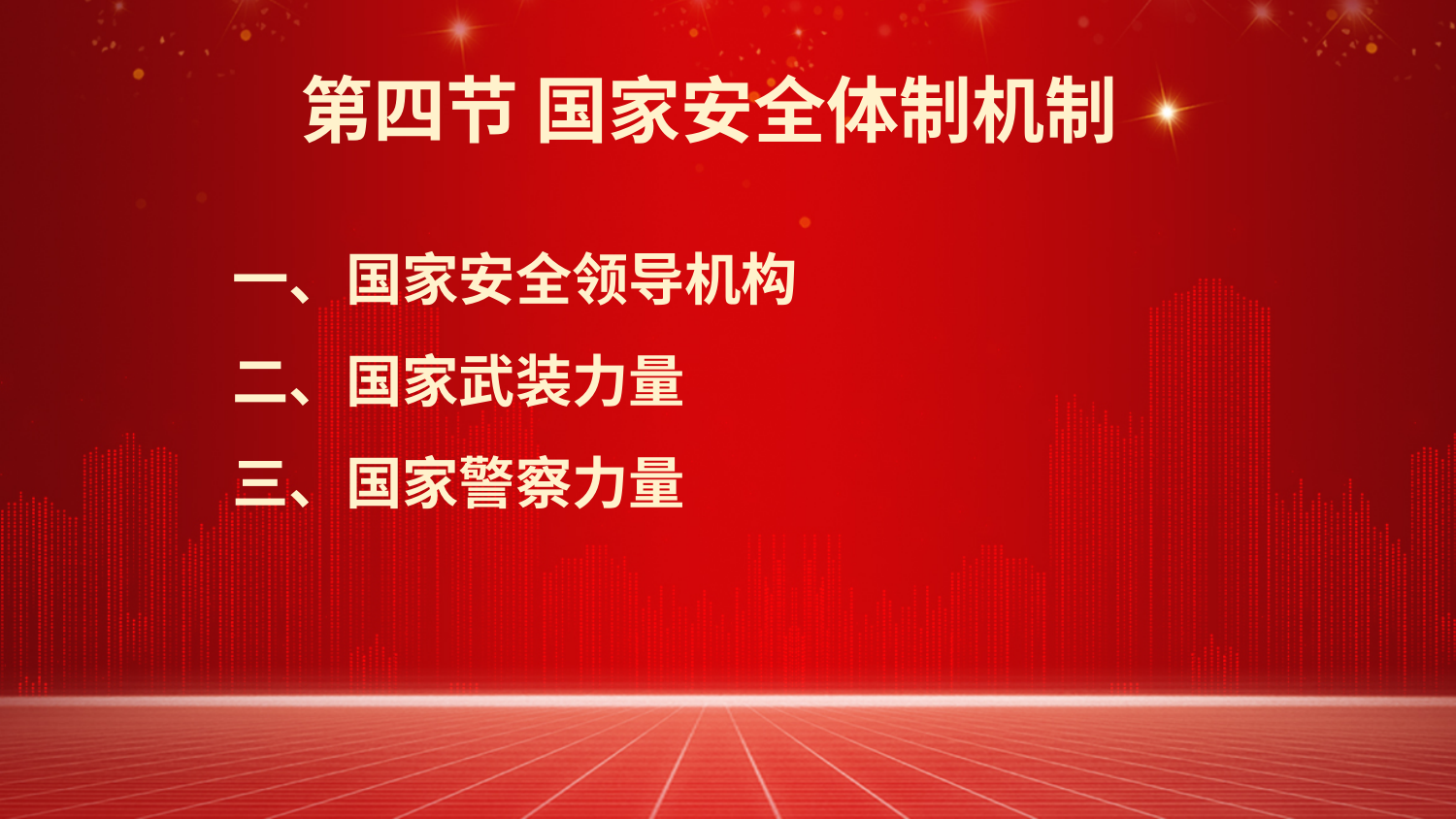

第四节 国家安全体制机制

一、国家安全领导机构
二、国家武装力量
三、国家警察力量